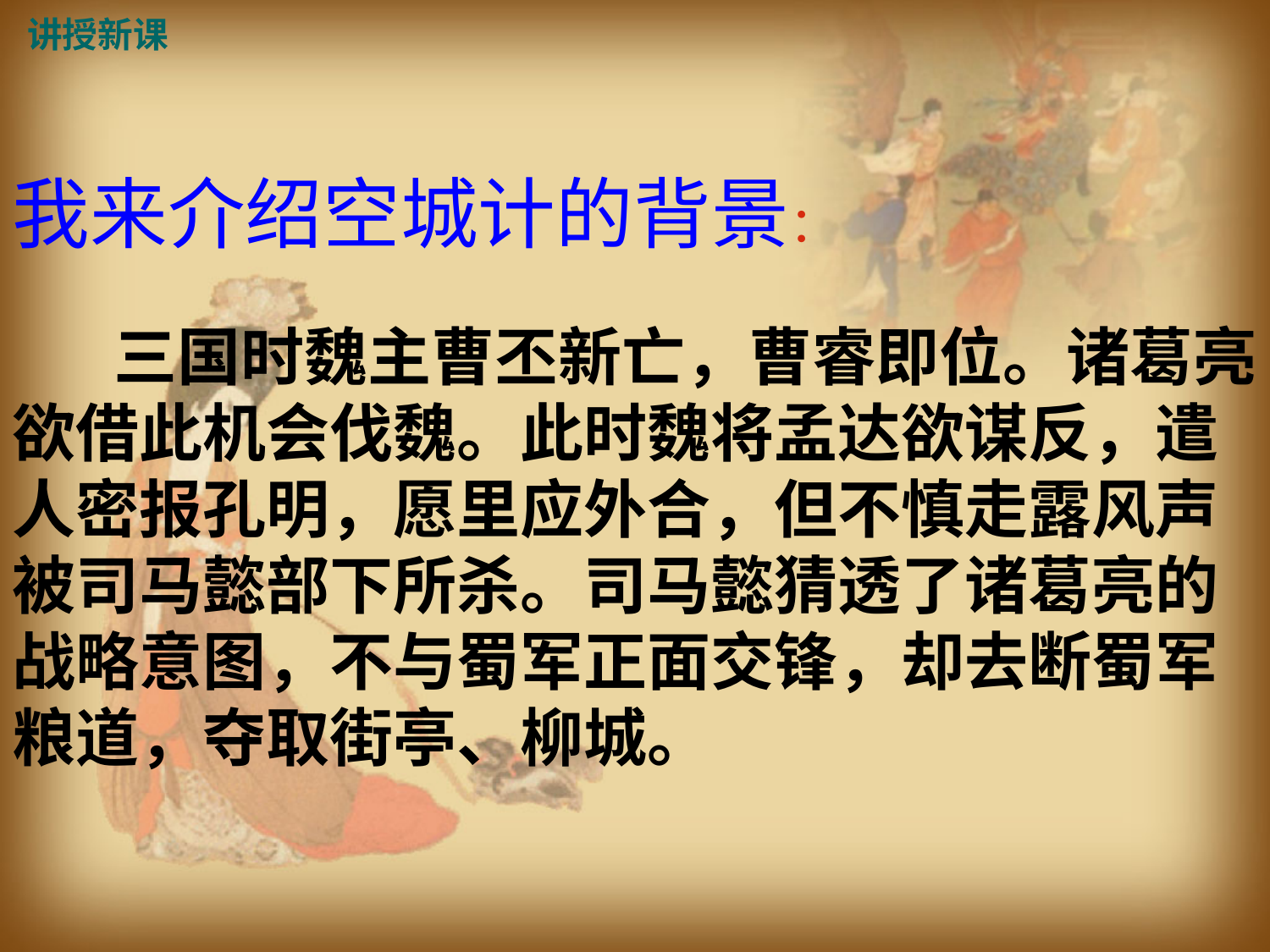

讲授新课
我来介绍空城计的背景：

      三国时魏主曹丕新亡，曹睿即位。诸葛亮欲借此机会伐魏。此时魏将孟达欲谋反，遣人密报孔明，愿里应外合，但不慎走露风声被司马懿部下所杀。司马懿猜透了诸葛亮的战略意图，不与蜀军正面交锋，却去断蜀军粮道，夺取街亭、柳城。